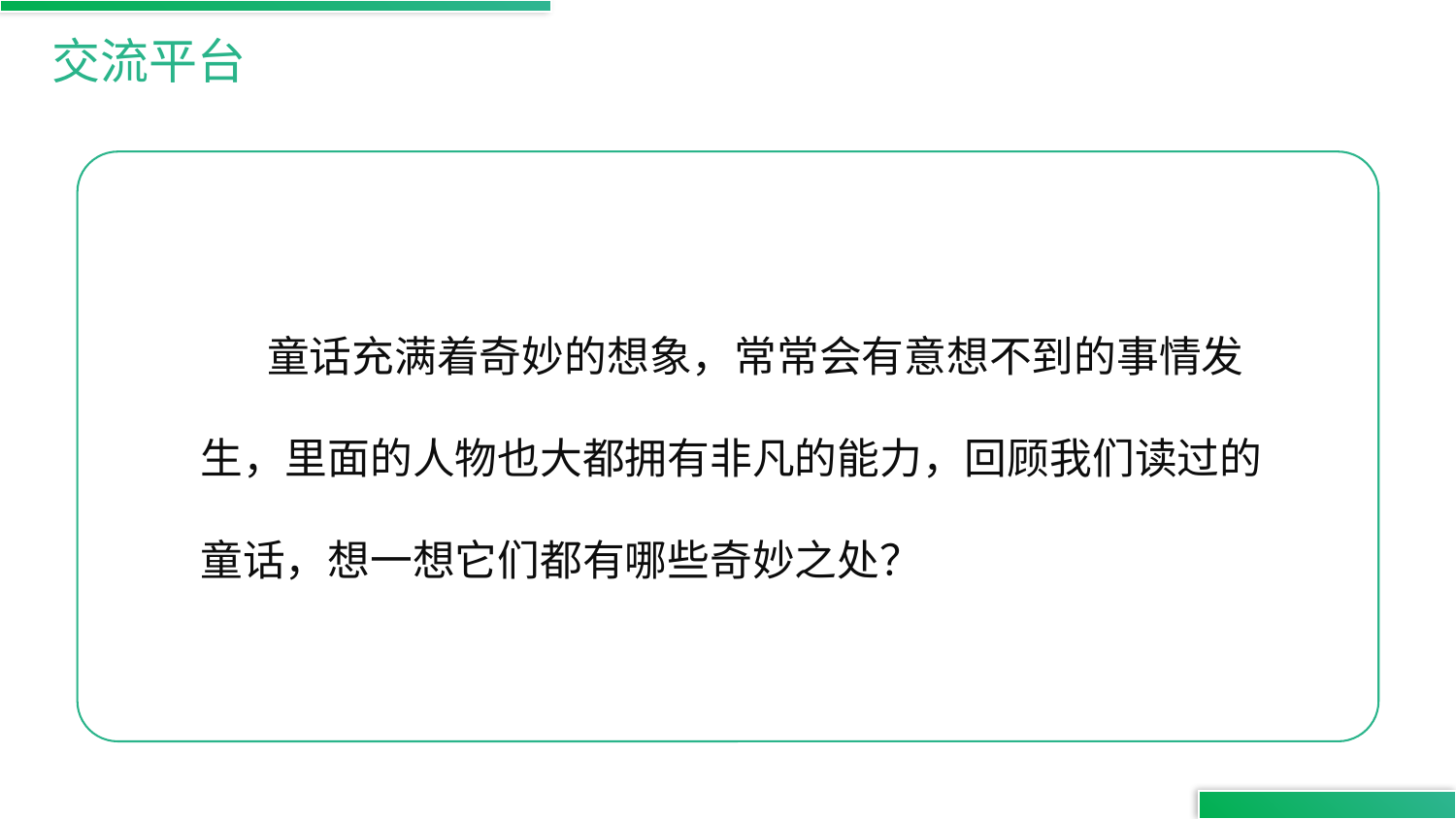

交流平台
      童话充满着奇妙的想象，常常会有意想不到的事情发生，里面的人物也大都拥有非凡的能力，回顾我们读过的童话，想一想它们都有哪些奇妙之处？